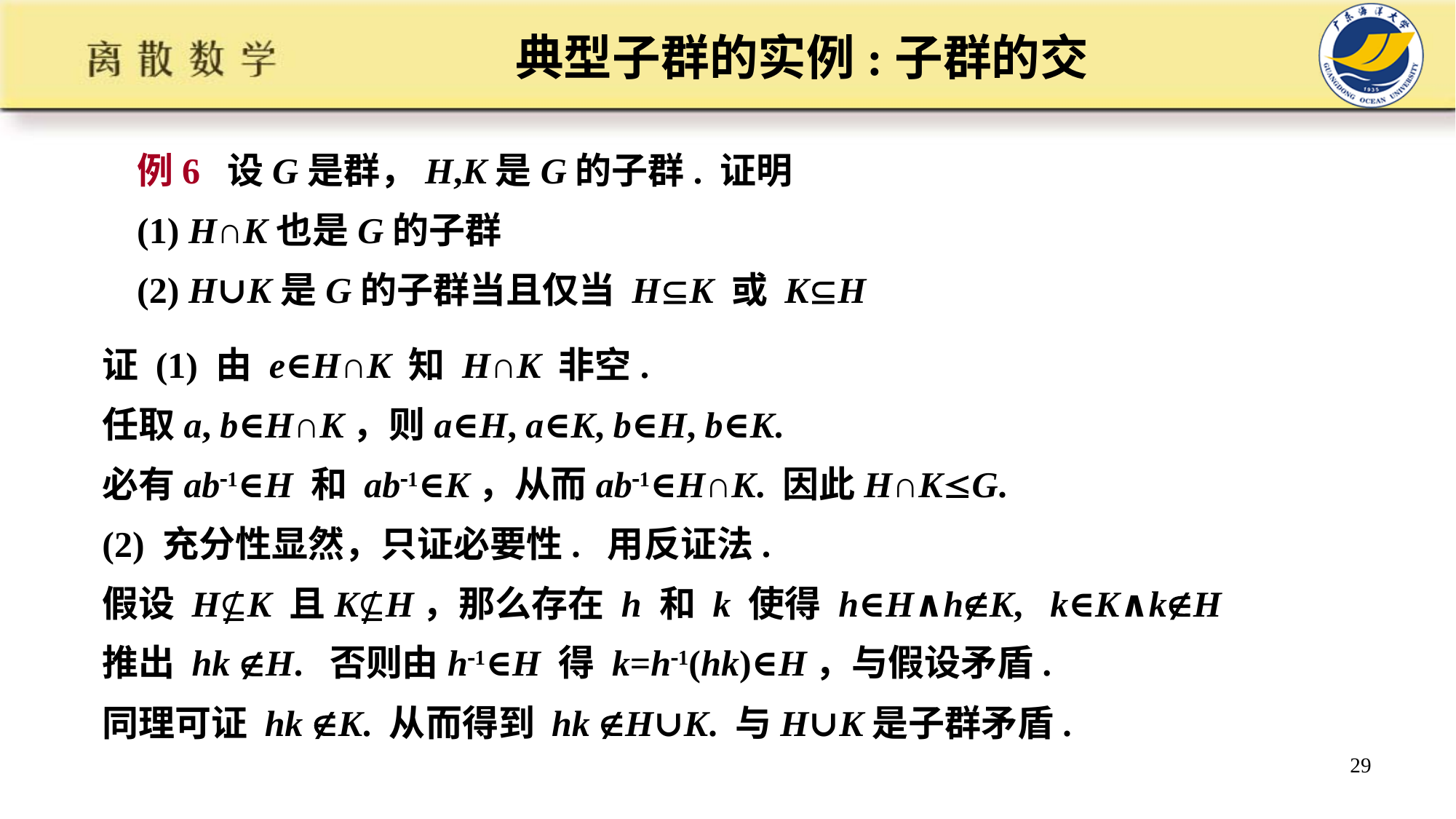

# 典型子群的实例:子群的交
例6  设G是群，H,K是G的子群. 证明
(1) H∩K也是G的子群
(2) H∪K是G的子群当且仅当 H⊆K 或 K⊆H
证 (1) 由 e∈H∩K 知 H∩K 非空.
任取a, b∈H∩K，则a∈H, a∈K, b∈H, b∈K.
必有ab−1∈H 和 ab−1∈K，从而ab−1∈H∩K. 因此H∩K≤G.
(2) 充分性显然，只证必要性.  用反证法.
假设 H⊈K 且K⊈H，那么存在 h 和 k 使得 h∈H∧h∉K,   k∈K∧k∉H
推出 hk ∉H.  否则由h−1∈H 得 k=h−1(hk)∈H，与假设矛盾.
同理可证 hk ∉K. 从而得到 hk ∉H∪K. 与H∪K是子群矛盾.
29